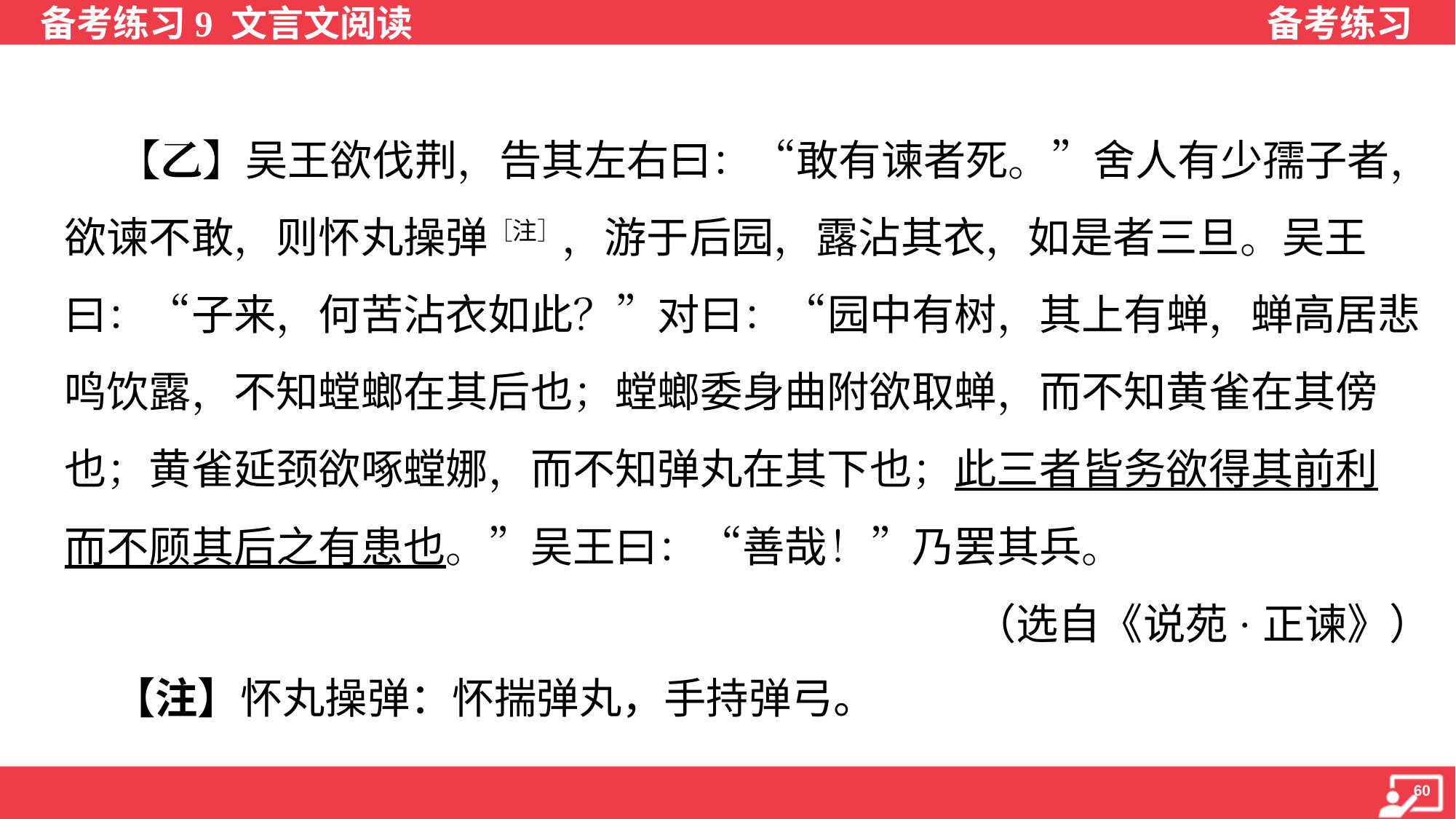

【乙】吴王欲伐荆，告其左右曰：“敢有谏者死。”舍人有少孺子者，
欲谏不敢，则怀丸操弹［注］，游于后园，露沾其衣，如是者三旦。吴王
曰：“子来，何苦沾衣如此？”对曰：“园中有树，其上有蝉，蝉高居悲
鸣饮露，不知螳螂在其后也；螳螂委身曲附欲取蝉，而不知黄雀在其傍
也；黄雀延颈欲啄螳娜，而不知弹丸在其下也；此三者皆务欲得其前利
而不顾其后之有患也。”吴王曰：“善哉！”乃罢其兵。
（选自《说苑·正谏》）
    【注】怀丸操弹：怀揣弹丸，手持弹弓。